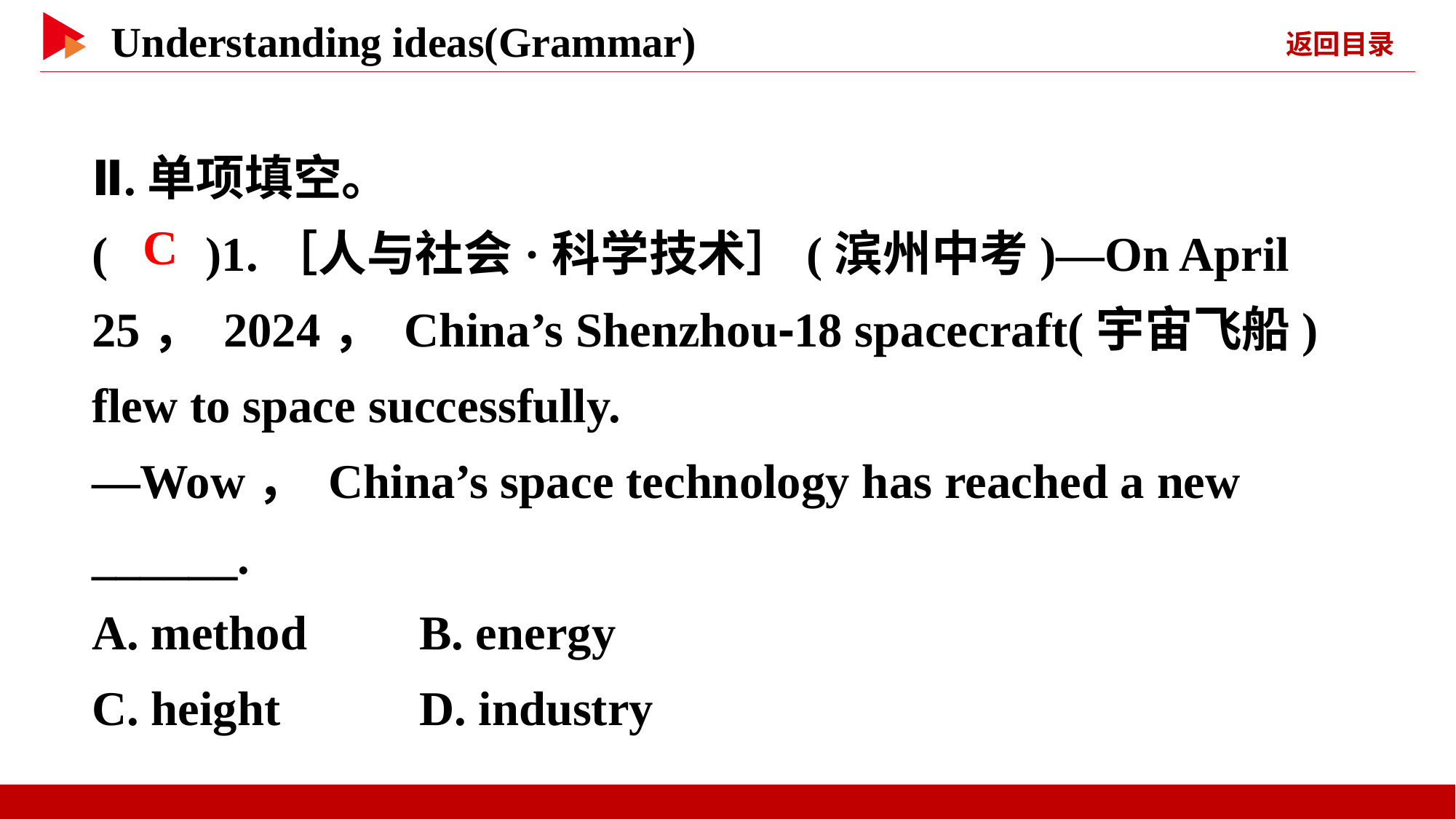

Ⅱ.单项填空。
(        )1.［人与社会·科学技术］(滨州中考)—On April 25， 2024， China’s Shenzhou⁃18 spacecraft(宇宙飞船) flew to space successfully.
—Wow， China’s space technology has reached a new ______.
A. method		B. energy
C. height		D. industry
   C